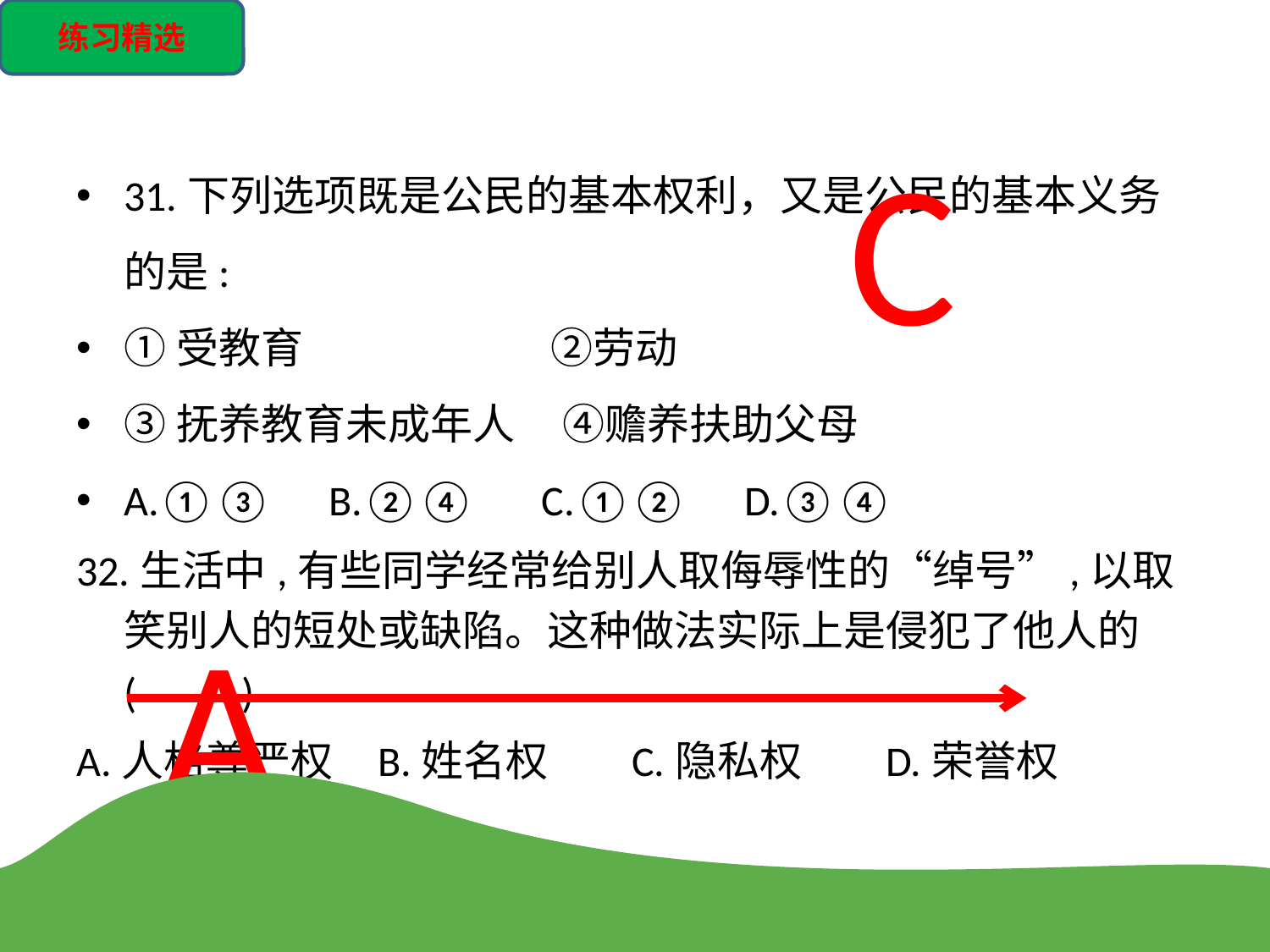

练习精选
C
31.下列选项既是公民的基本权利，又是公民的基本义务的是:
①受教育                          ②劳动
③抚养教育未成年人     ④赡养扶助父母
A.①③      B.②④       C.①②      D.③④
32.生活中,有些同学经常给别人取侮辱性的“绰号”,以取笑别人的短处或缺陷。这种做法实际上是侵犯了他人的(　　)
A.人格尊严权　	B.姓名权　	C.隐私权　	D.荣誉权

A